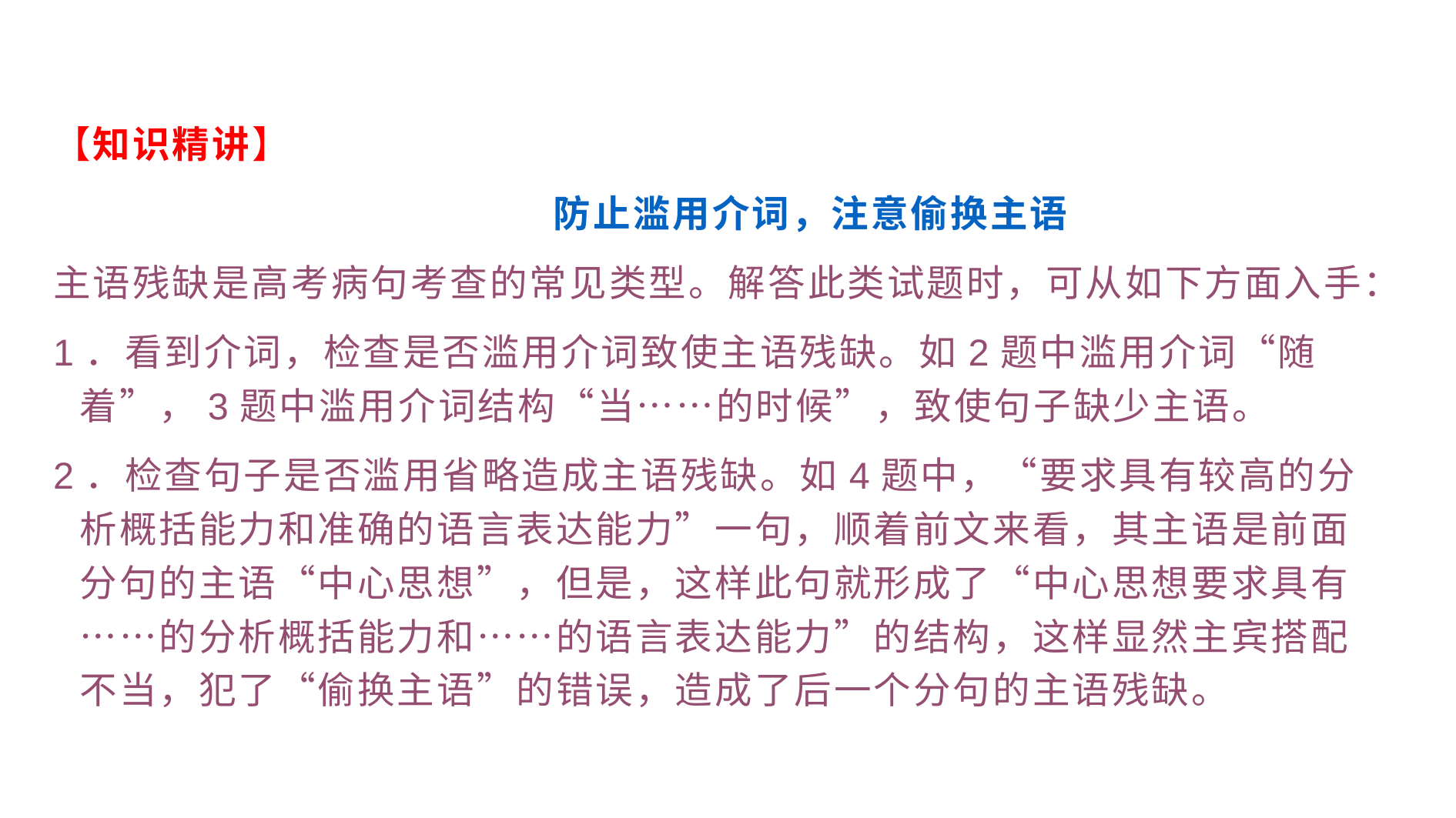

【知识精讲】
                                              防止滥用介词，注意偷换主语
主语残缺是高考病句考查的常见类型。解答此类试题时，可从如下方面入手：
1．看到介词，检查是否滥用介词致使主语残缺。如2题中滥用介词“随着”，3题中滥用介词结构“当……的时候”，致使句子缺少主语。
2．检查句子是否滥用省略造成主语残缺。如4题中，“要求具有较高的分析概括能力和准确的语言表达能力”一句，顺着前文来看，其主语是前面分句的主语“中心思想”，但是，这样此句就形成了“中心思想要求具有……的分析概括能力和……的语言表达能力”的结构，这样显然主宾搭配不当，犯了“偷换主语”的错误，造成了后一个分句的主语残缺。